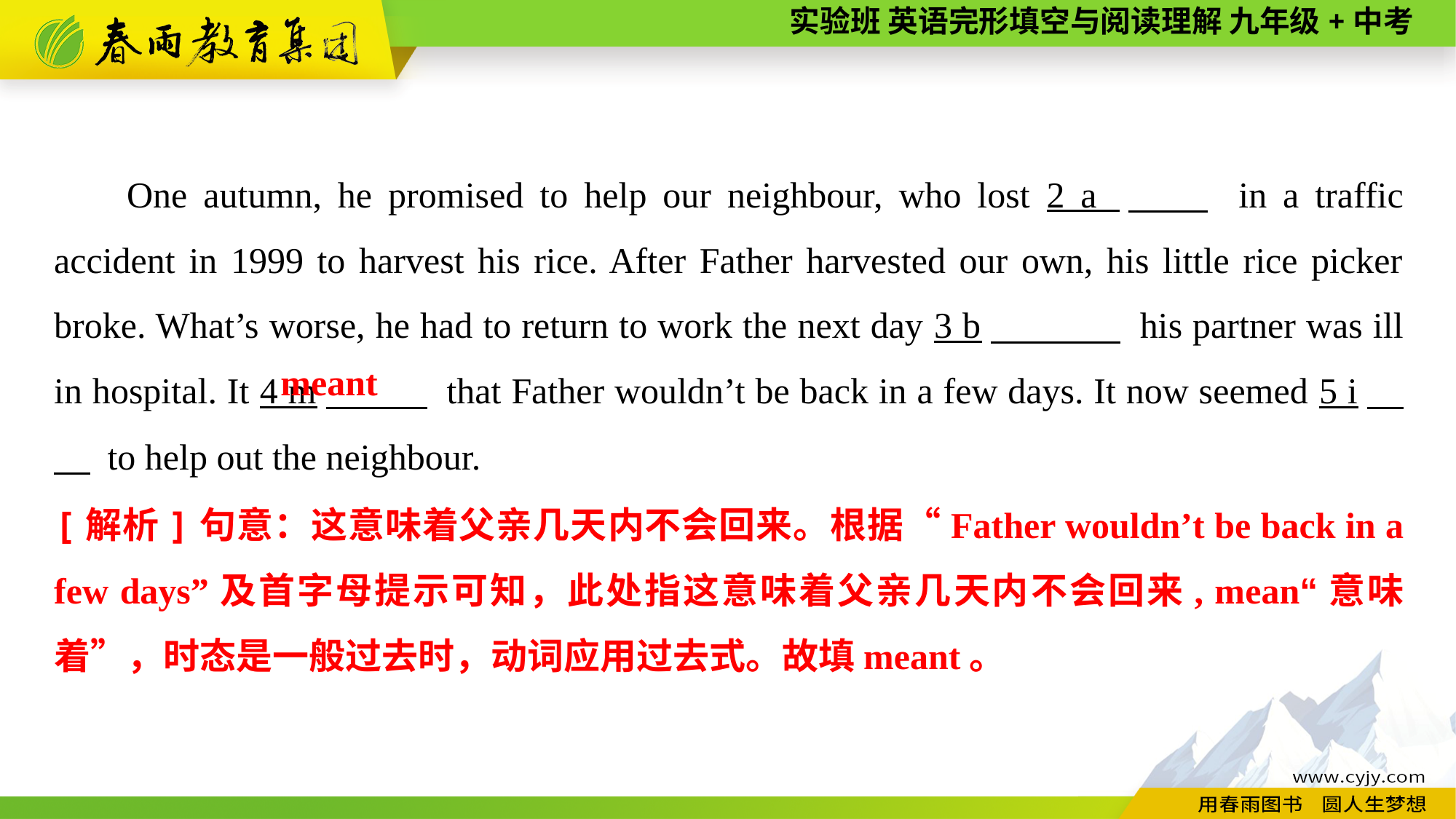

One autumn, he promised to help our neighbour, who lost 2 a 　　 in a traffic accident in 1999 to harvest his rice. After Father harvested our own, his little rice picker broke. What’s worse, he had to return to work the next day 3 b　           his partner was ill in hospital. It 4 m　   　 that Father wouldn’t be back in a few days. It now seemed 5 i　 　 to help out the neighbour.
meant
[解析]句意：这意味着父亲几天内不会回来。根据“Father wouldn’t be back in a few days”及首字母提示可知，此处指这意味着父亲几天内不会回来, mean“意味着”，时态是一般过去时，动词应用过去式。故填meant。